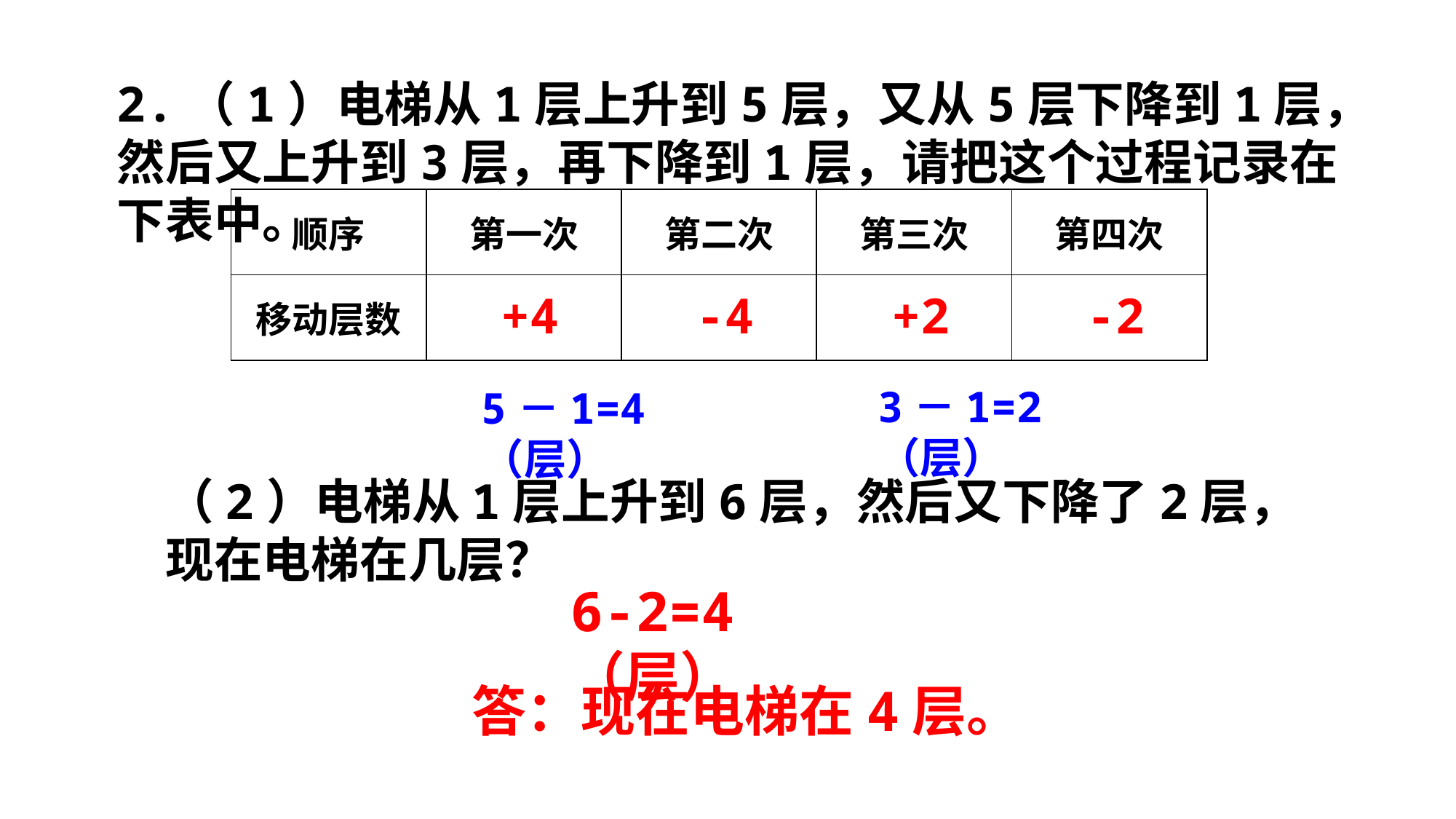

2.（1）电梯从1层上升到5层，又从5层下降到1层，然后又上升到3层，再下降到1层，请把这个过程记录在下表中。
| 顺序 | 第一次 | 第二次 | 第三次 | 第四次 |
| --- | --- | --- | --- | --- |
| 移动层数 |  |  |  |  |
+4
-4
+2
-2
3－1=2（层）
5－1=4（层）
（2）电梯从1层上升到6层，然后又下降了2层，现在电梯在几层？
6-2=4（层）
答：现在电梯在4层。